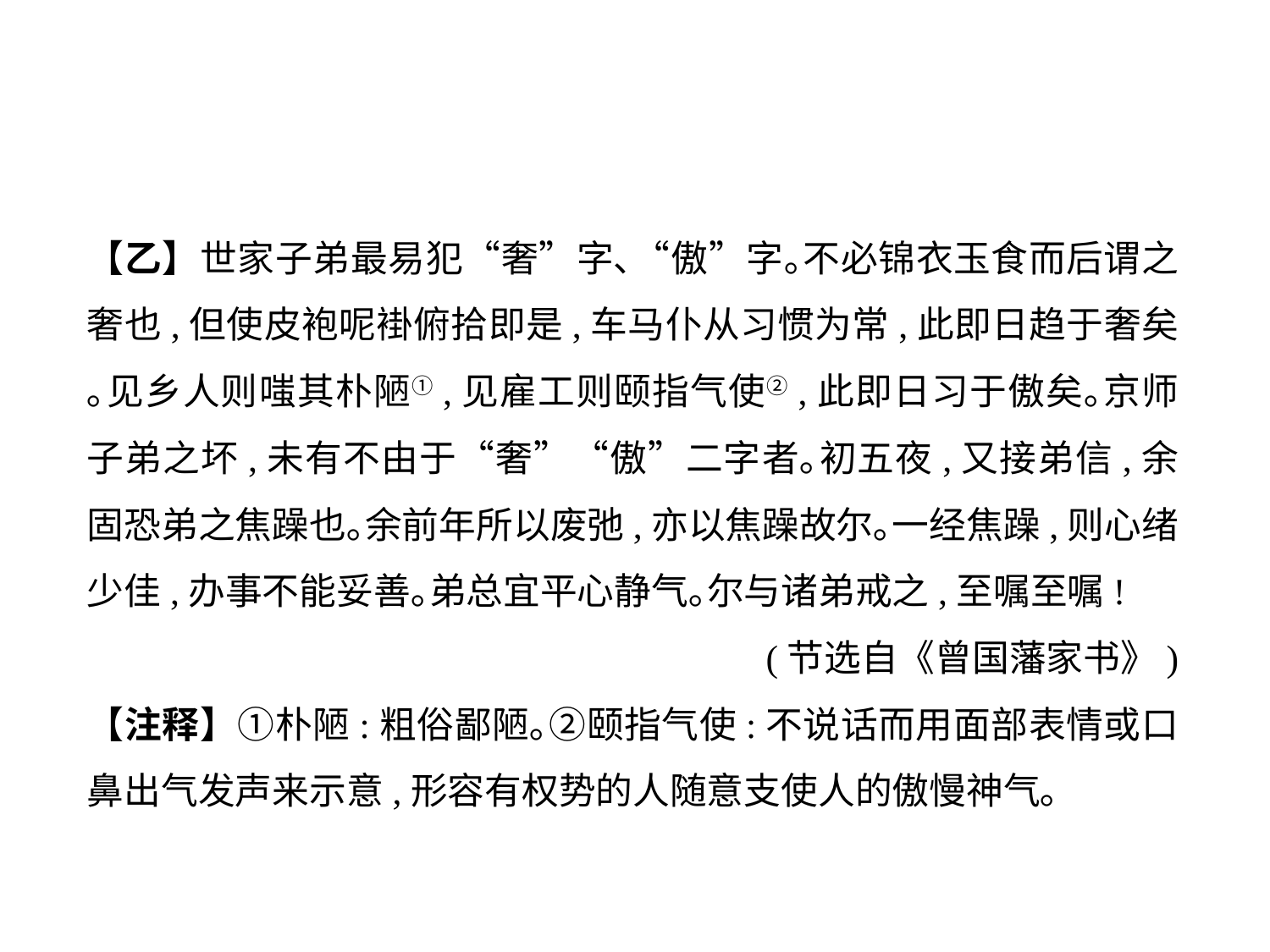

【乙】世家子弟最易犯“奢”字､“傲”字｡不必锦衣玉食而后谓之奢也,但使皮袍呢褂俯拾即是,车马仆从习惯为常,此即日趋于奢矣｡见乡人则嗤其朴陋①,见雇工则颐指气使②,此即日习于傲矣｡京师子弟之坏,未有不由于“奢”“傲”二字者｡初五夜,又接弟信,余固恐弟之焦躁也｡余前年所以废弛,亦以焦躁故尔｡一经焦躁,则心绪少佳,办事不能妥善｡弟总宜平心静气｡尔与诸弟戒之,至嘱至嘱!
(节选自《曾国藩家书》)
【注释】①朴陋:粗俗鄙陋｡②颐指气使:不说话而用面部表情或口鼻出气发声来示意,形容有权势的人随意支使人的傲慢神气｡